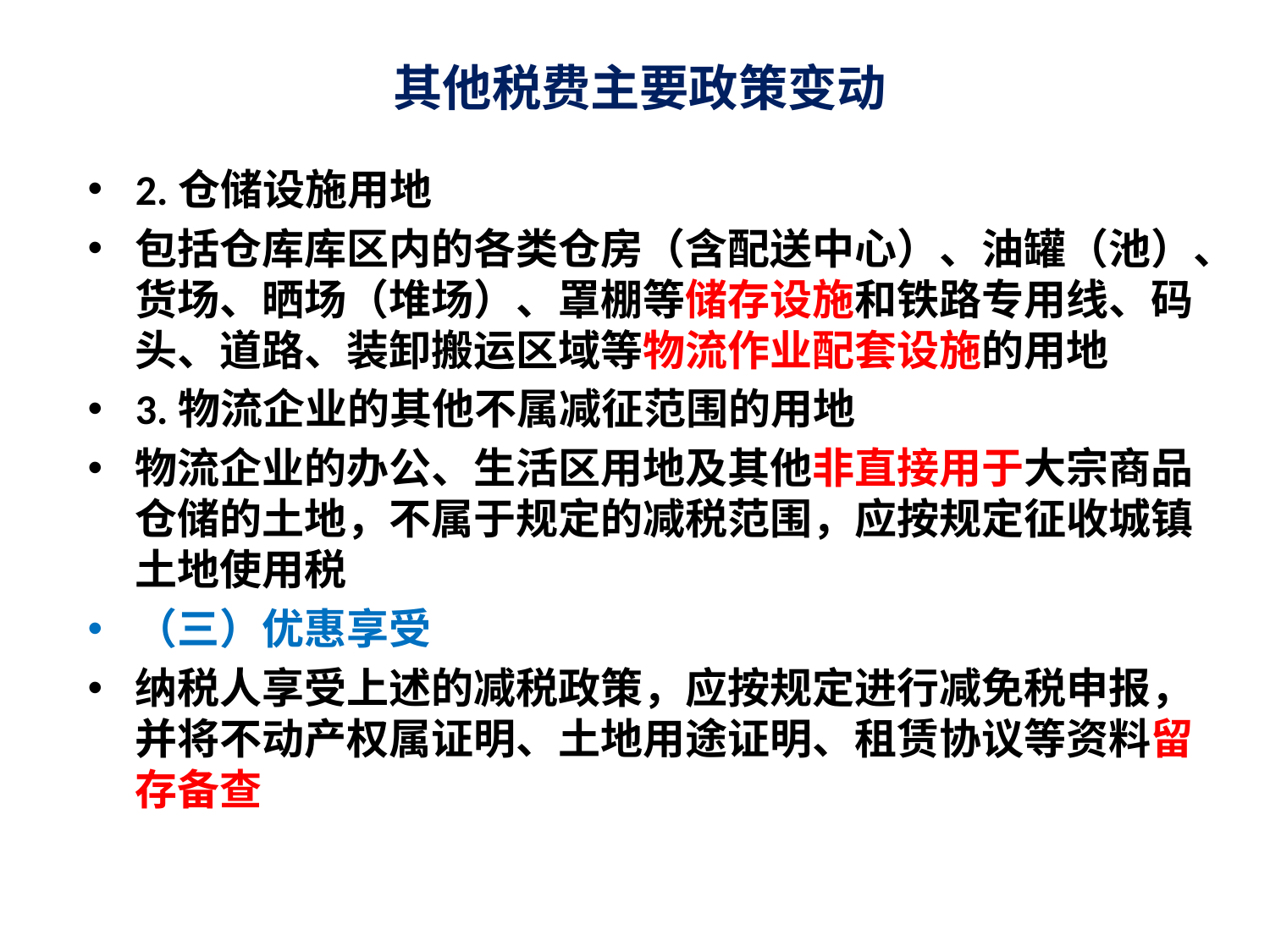

# 其他税费主要政策变动
2.仓储设施用地
包括仓库库区内的各类仓房（含配送中心）、油罐（池）、货场、晒场（堆场）、罩棚等储存设施和铁路专用线、码头、道路、装卸搬运区域等物流作业配套设施的用地
3.物流企业的其他不属减征范围的用地
物流企业的办公、生活区用地及其他非直接用于大宗商品仓储的土地，不属于规定的减税范围，应按规定征收城镇土地使用税
（三）优惠享受
纳税人享受上述的减税政策，应按规定进行减免税申报，并将不动产权属证明、土地用途证明、租赁协议等资料留存备查